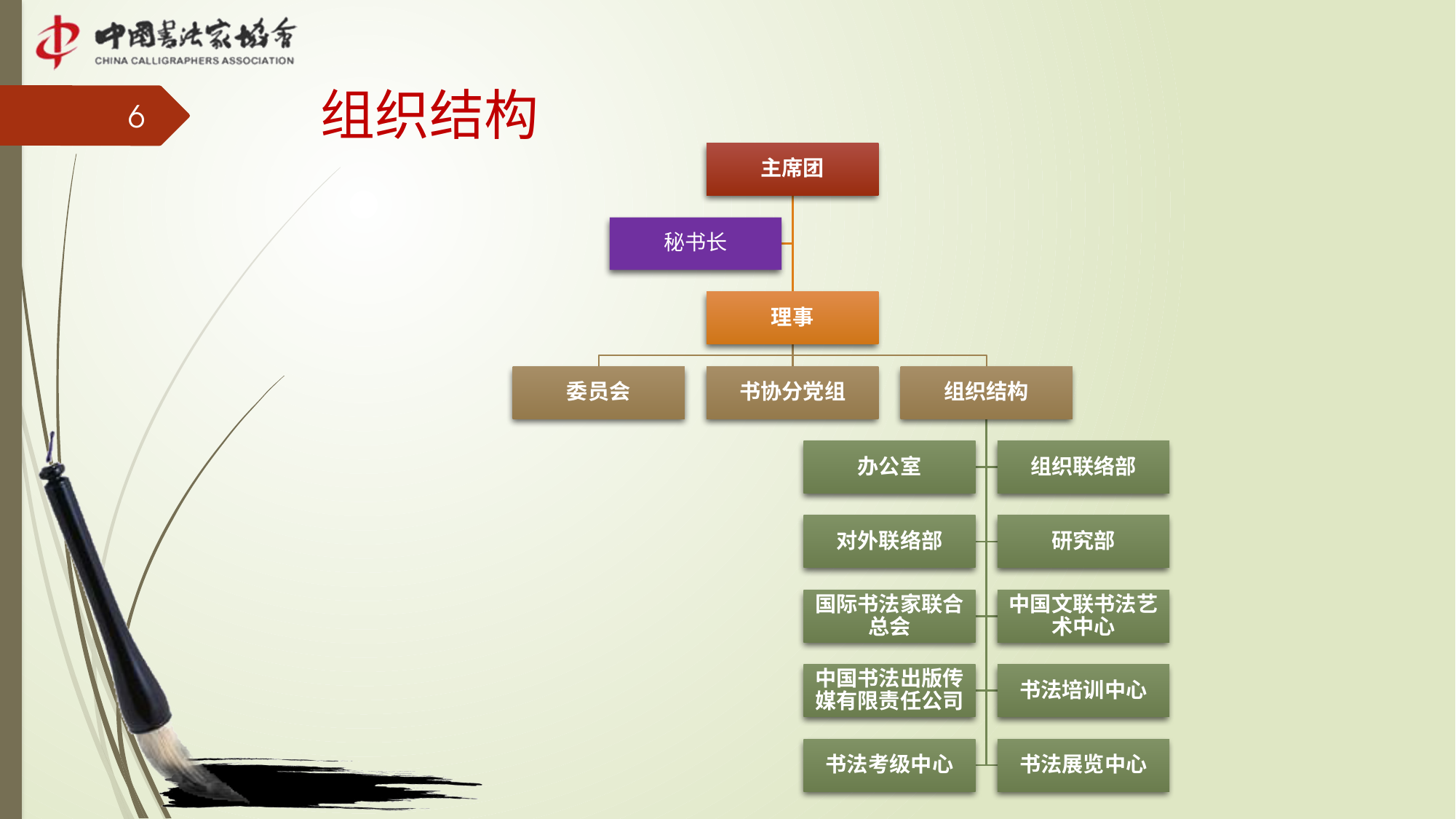

# 组织结构
6
主席团
理事
委员会
书协分党组
组织结构
办公室
组织联络部
对外联络部
研究部
国际书法家联合总会
中国文联书法艺术中心
中国书法出版传媒有限责任公司
书法培训中心
书法考级中心
书法展览中心
秘书长